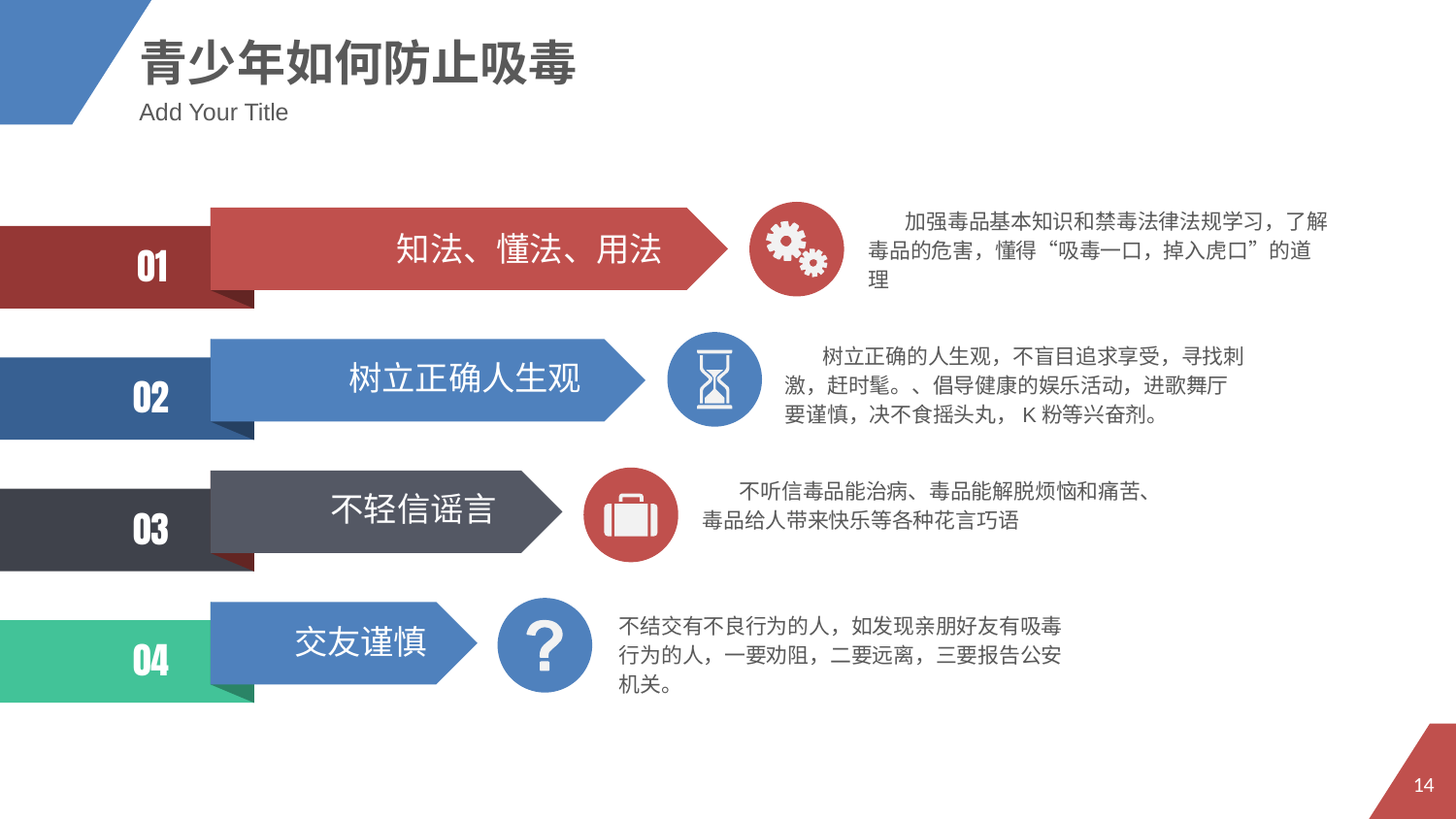

青少年如何防止吸毒
Add Your Title
       加强毒品基本知识和禁毒法律法规学习，了解毒品的危害，懂得“吸毒一口，掉入虎口”的道理

知法、懂法、用法

01

       树立正确的人生观，不盲目追求享受，寻找刺激，赶时髦。、倡导健康的娱乐活动，进歌舞厅要谨慎，决不食摇头丸，K粉等兴奋剂。

树立正确人生观

02

       不听信毒品能治病、毒品能解脱烦恼和痛苦、毒品给人带来快乐等各种花言巧语

不轻信谣言

03

不结交有不良行为的人，如发现亲朋好友有吸毒行为的人，一要劝阻，二要远离，三要报告公安机关。
交友谨慎

04